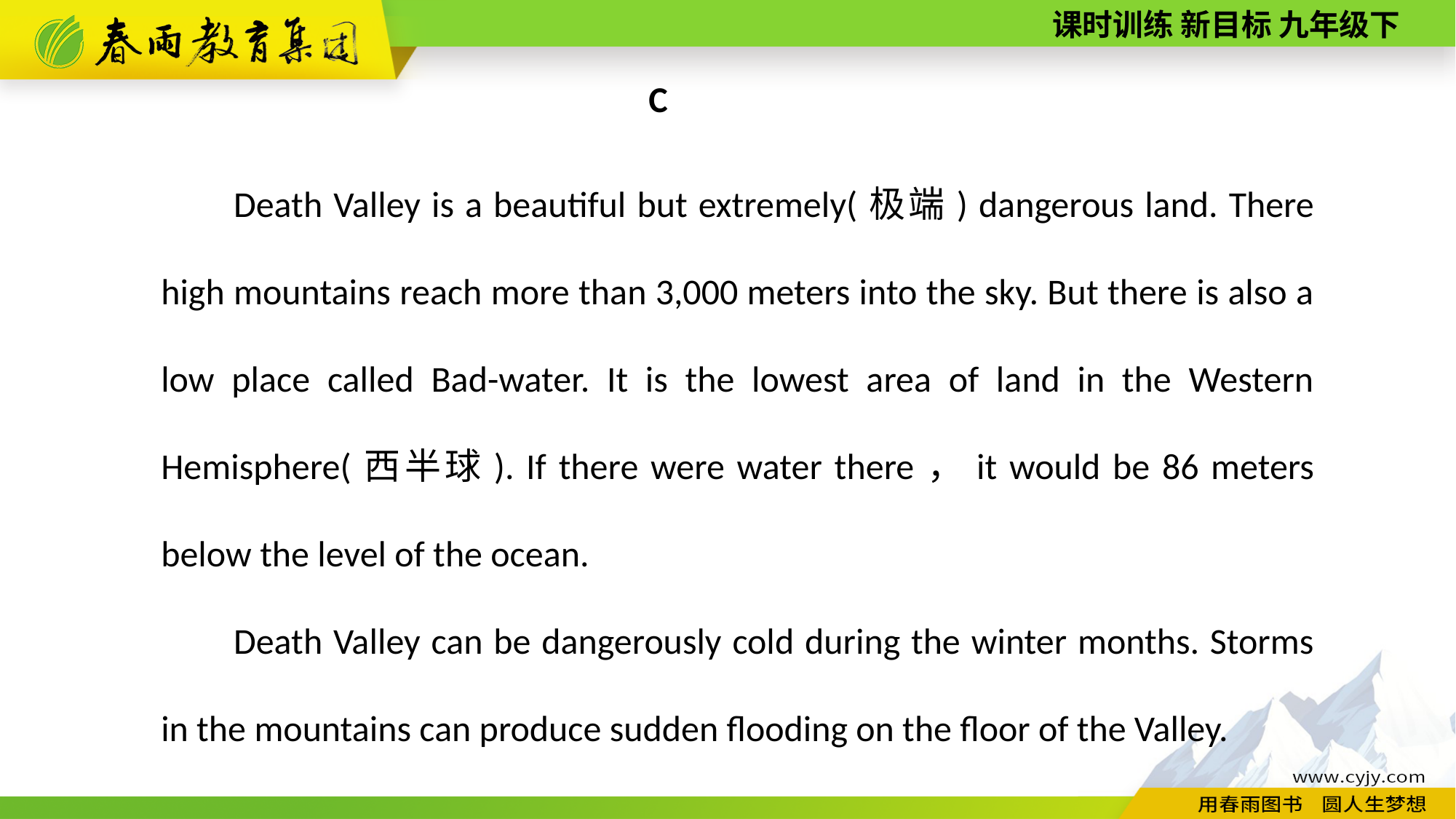

C
Death Valley is a beautiful but extremely(极端) dangerous land. There high mountains reach more than 3,000 meters into the sky. But there is also a low place called Bad-water. It is the lowest area of land in the Western Hemisphere(西半球). If there were water there，it would be 86 meters below the level of the ocean.
Death Valley can be dangerously cold during the winter months. Storms in the mountains can produce sudden flooding on the floor of the Valley.